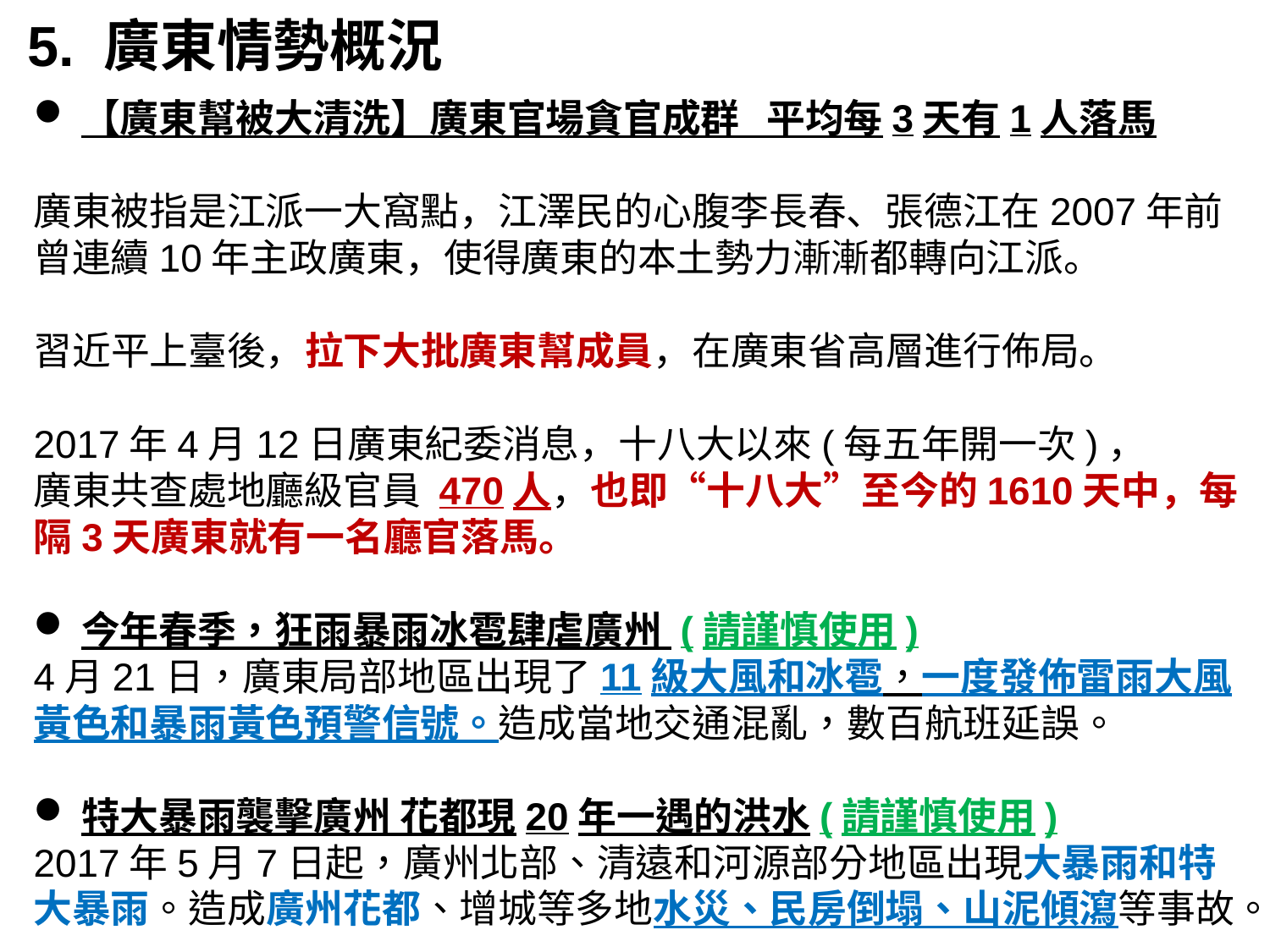

5. 廣東情勢概況
【廣東幫被大清洗】廣東官場貪官成群   平均每3天有1人落馬

廣東被指是江派一大窩點，江澤民的心腹李長春、張德江在2007年前曾連續10年主政廣東，使得廣東的本土勢力漸漸都轉向江派。

習近平上臺後，拉下大批廣東幫成員，在廣東省高層進行佈局。

2017年4月12日廣東紀委消息，十八大以來(每五年開一次)，
廣東共查處地廳級官員 470人，也即“十八大”至今的1610天中，每隔3天廣東就有一名廳官落馬。

今年春季，狂雨暴雨冰雹肆虐廣州 (請謹慎使用)
4月21日，廣東局部地區出現了11級大風和冰雹，一度發佈雷雨大風黃色和暴雨黃色預警信號。造成當地交通混亂，數百航班延誤。

特大暴雨襲擊廣州 花都現20年一遇的洪水(請謹慎使用)
2017年5月7日起，廣州北部、清遠和河源部分地區出現大暴雨和特大暴雨。造成廣州花都、增城等多地水災、民房倒塌、山泥傾瀉等事故。